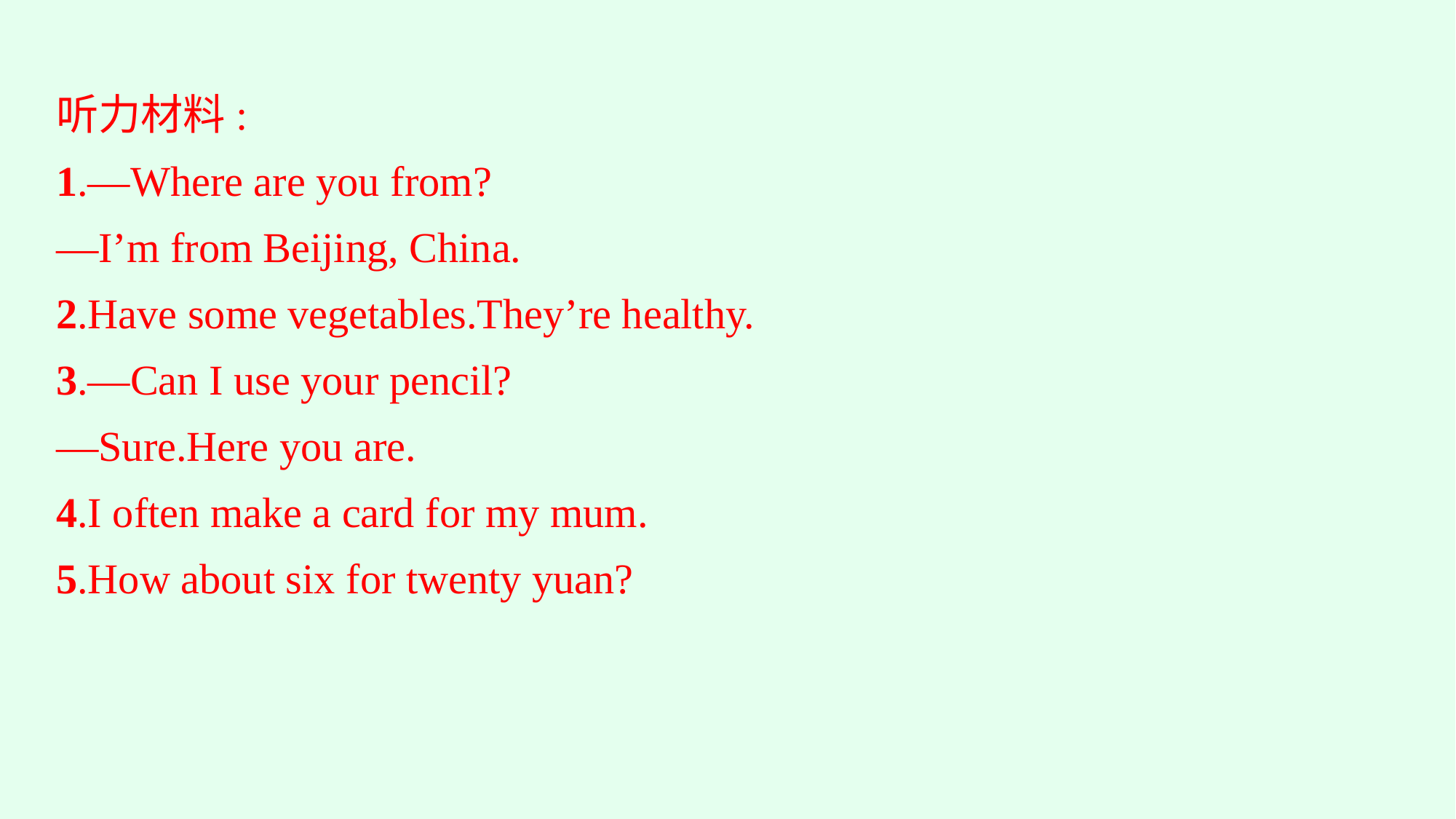

听力材料:
1.—Where are you from?
—I’m from Beijing, China.
2.Have some vegetables.They’re healthy.
3.—Can I use your pencil?
—Sure.Here you are.
4.I often make a card for my mum.
5.How about six for twenty yuan?